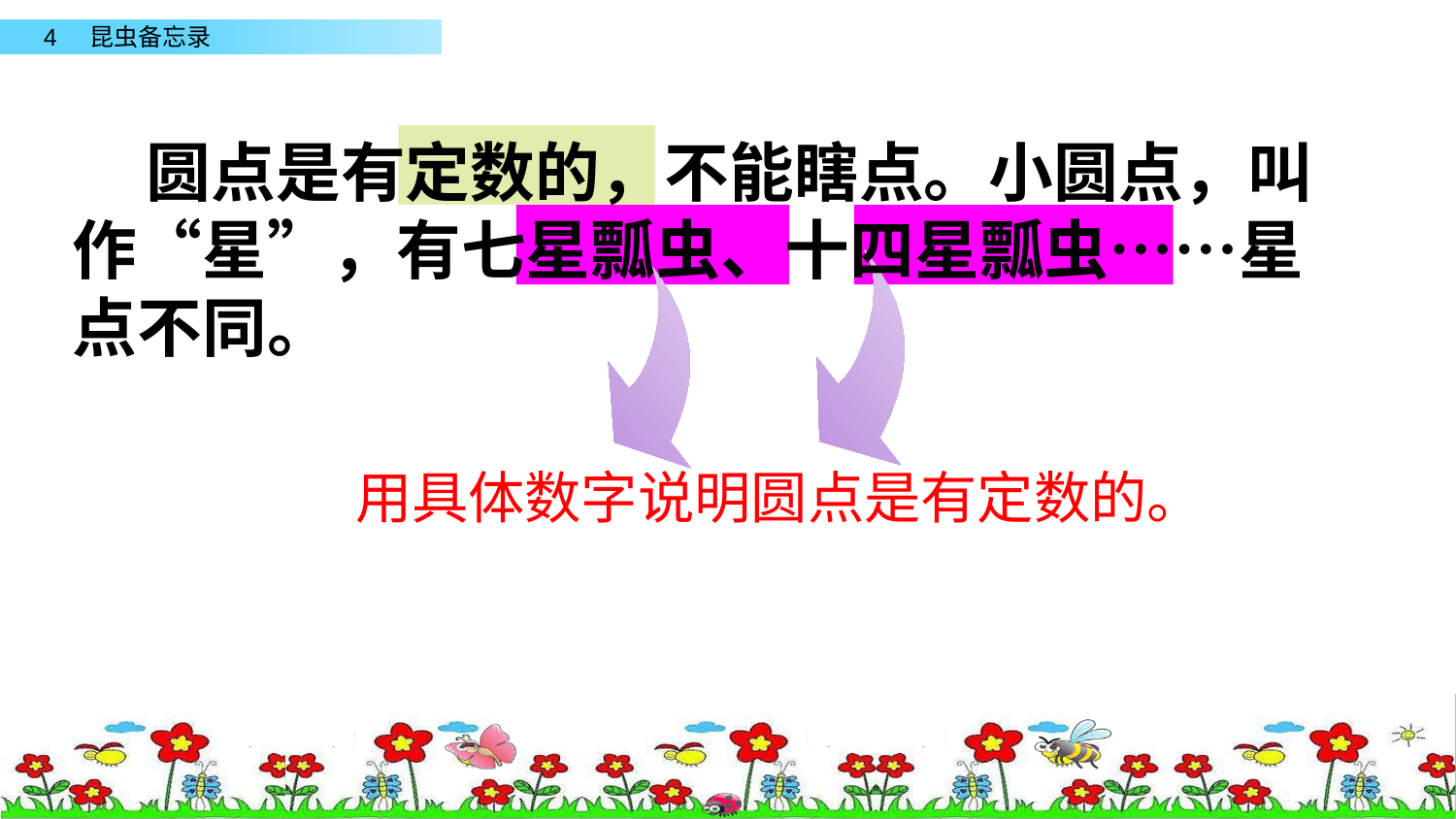

圆点是有定数的，不能瞎点。小圆点，叫作“星”，有七星瓢虫、十四星瓢虫……星点不同。

用具体数字说明圆点是有定数的。